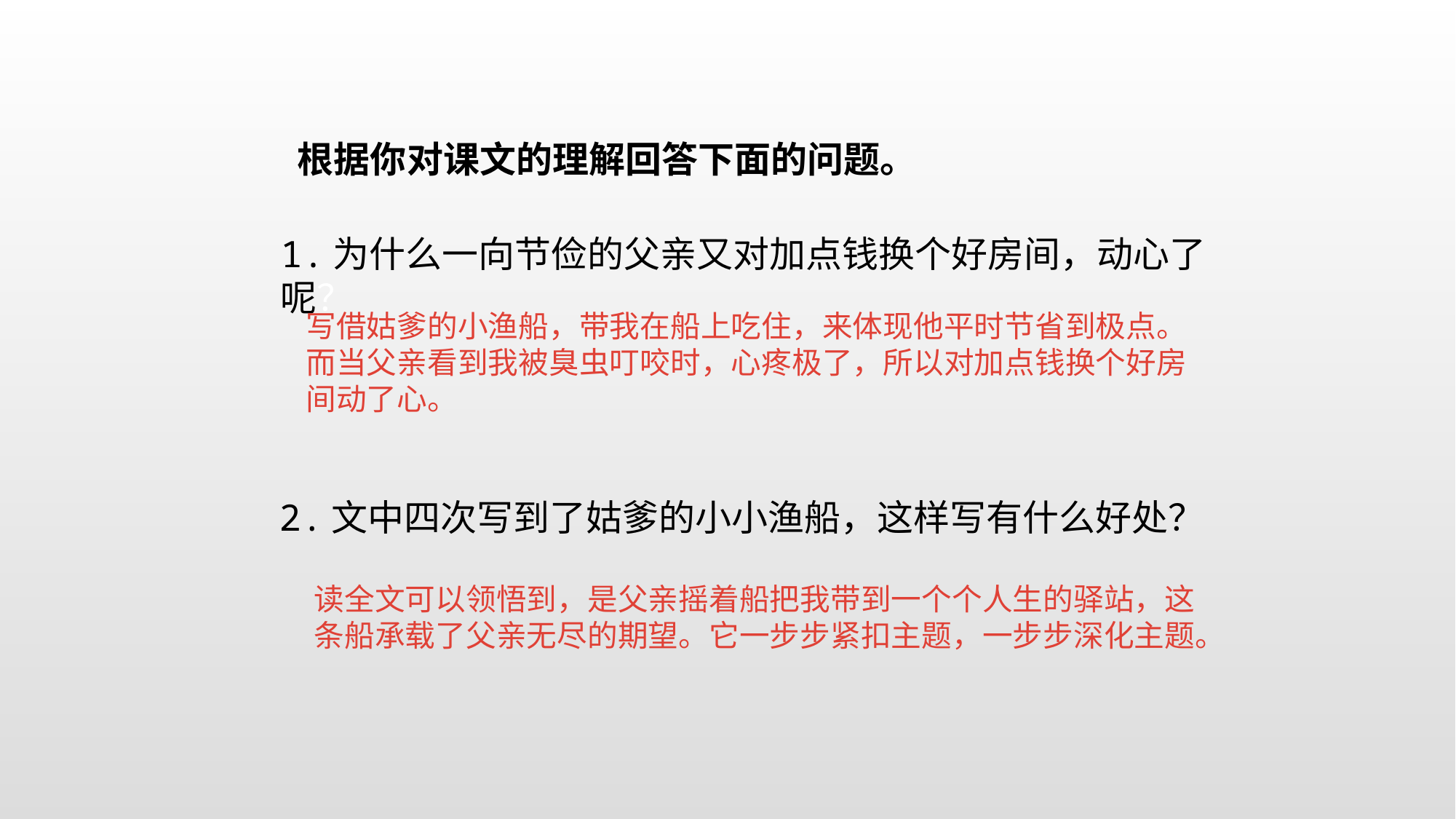

根据你对课文的理解回答下面的问题。
1.为什么一向节俭的父亲又对加点钱换个好房间，动心了呢？
写借姑爹的小渔船，带我在船上吃住，来体现他平时节省到极点。而当父亲看到我被臭虫叮咬时，心疼极了，所以对加点钱换个好房间动了心。
2.文中四次写到了姑爹的小小渔船，这样写有什么好处？
读全文可以领悟到，是父亲摇着船把我带到一个个人生的驿站，这条船承载了父亲无尽的期望。它一步步紧扣主题，一步步深化主题。